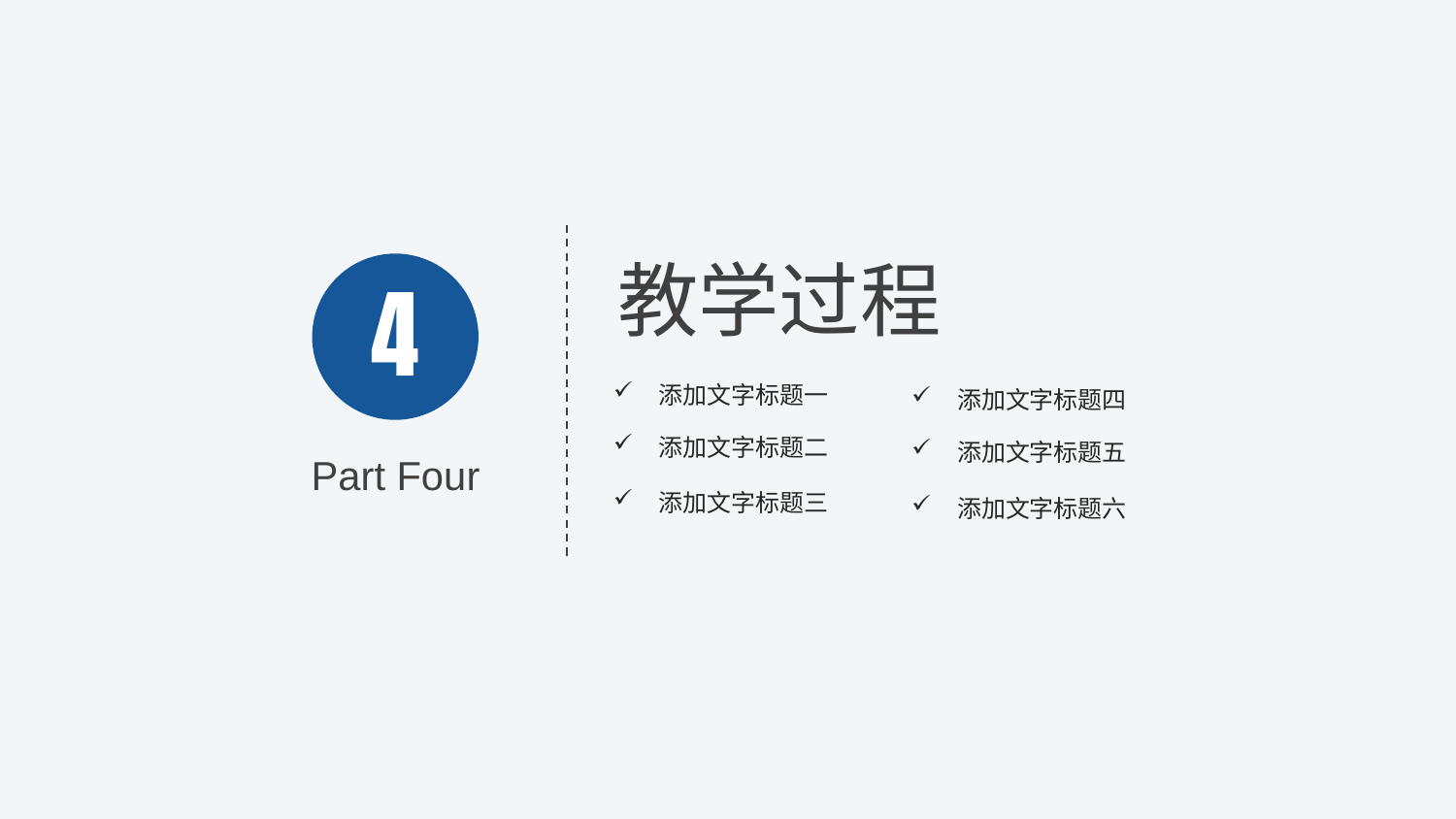

教学过程
4
添加文字标题一
添加文字标题四
添加文字标题二
添加文字标题五
Part Four
添加文字标题三
添加文字标题六